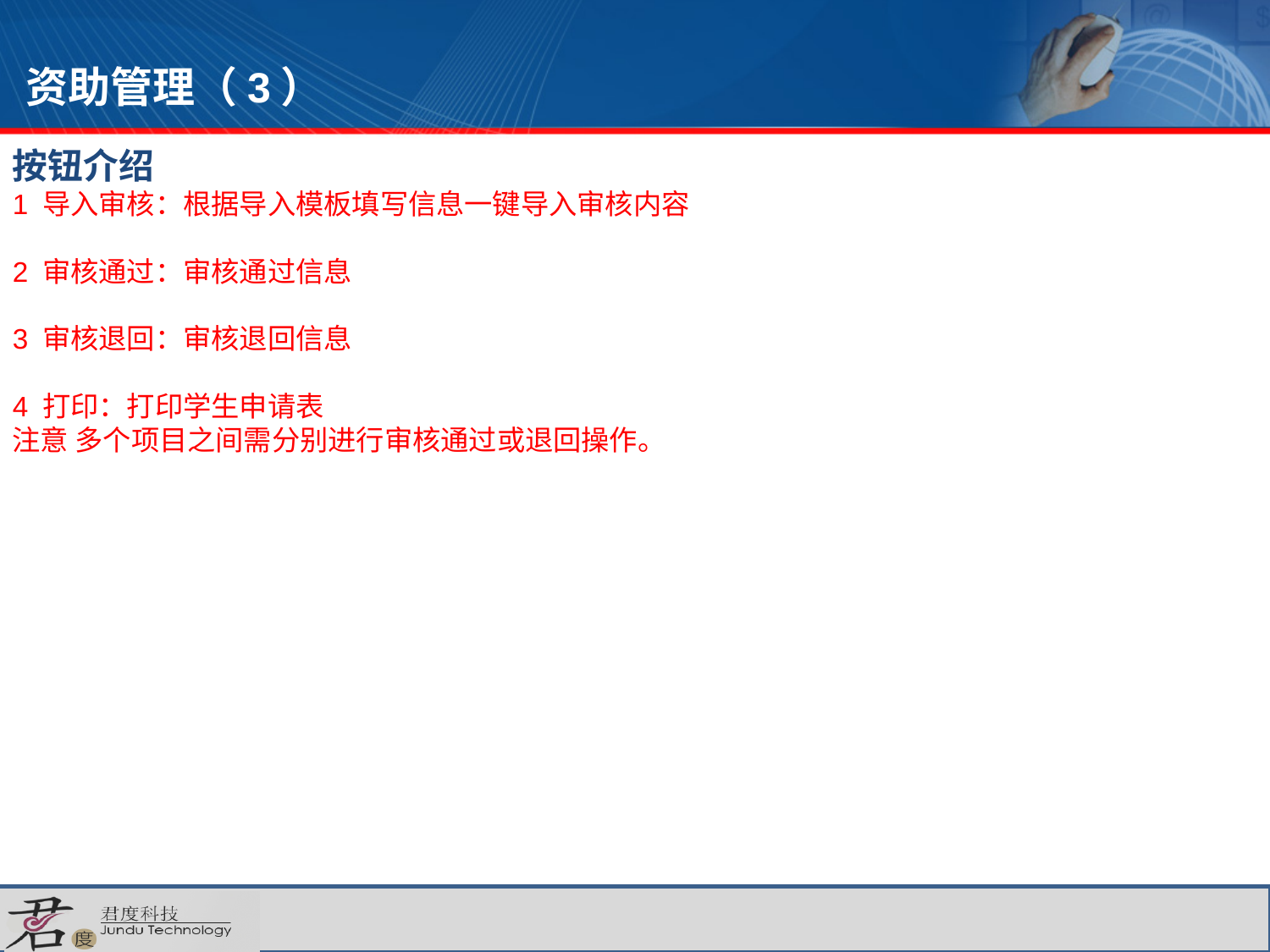

# 资助管理（3）
按钮介绍
1 导入审核：根据导入模板填写信息一键导入审核内容

2 审核通过：审核通过信息

3 审核退回：审核退回信息

4 打印：打印学生申请表
注意 多个项目之间需分别进行审核通过或退回操作。